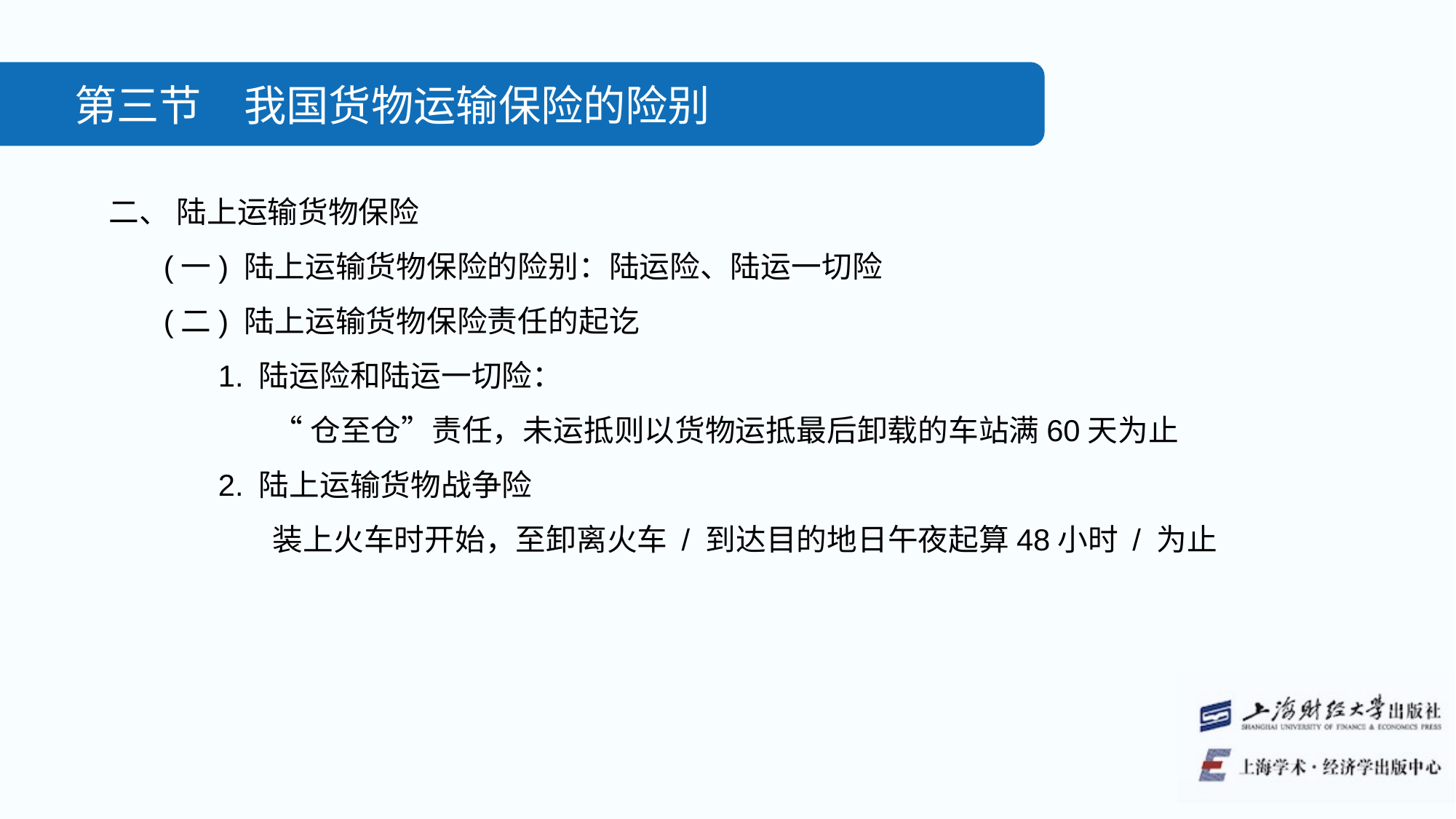

第三节　我国货物运输保险的险别
二、 陆上运输货物保险
(一) 陆上运输货物保险的险别：陆运险、陆运一切险
(二) 陆上运输货物保险责任的起讫
1. 陆运险和陆运一切险：
“仓至仓”责任，未运抵则以货物运抵最后卸载的车站满60天为止
2. 陆上运输货物战争险
装上火车时开始，至卸离火车 / 到达目的地日午夜起算48小时 / 为止